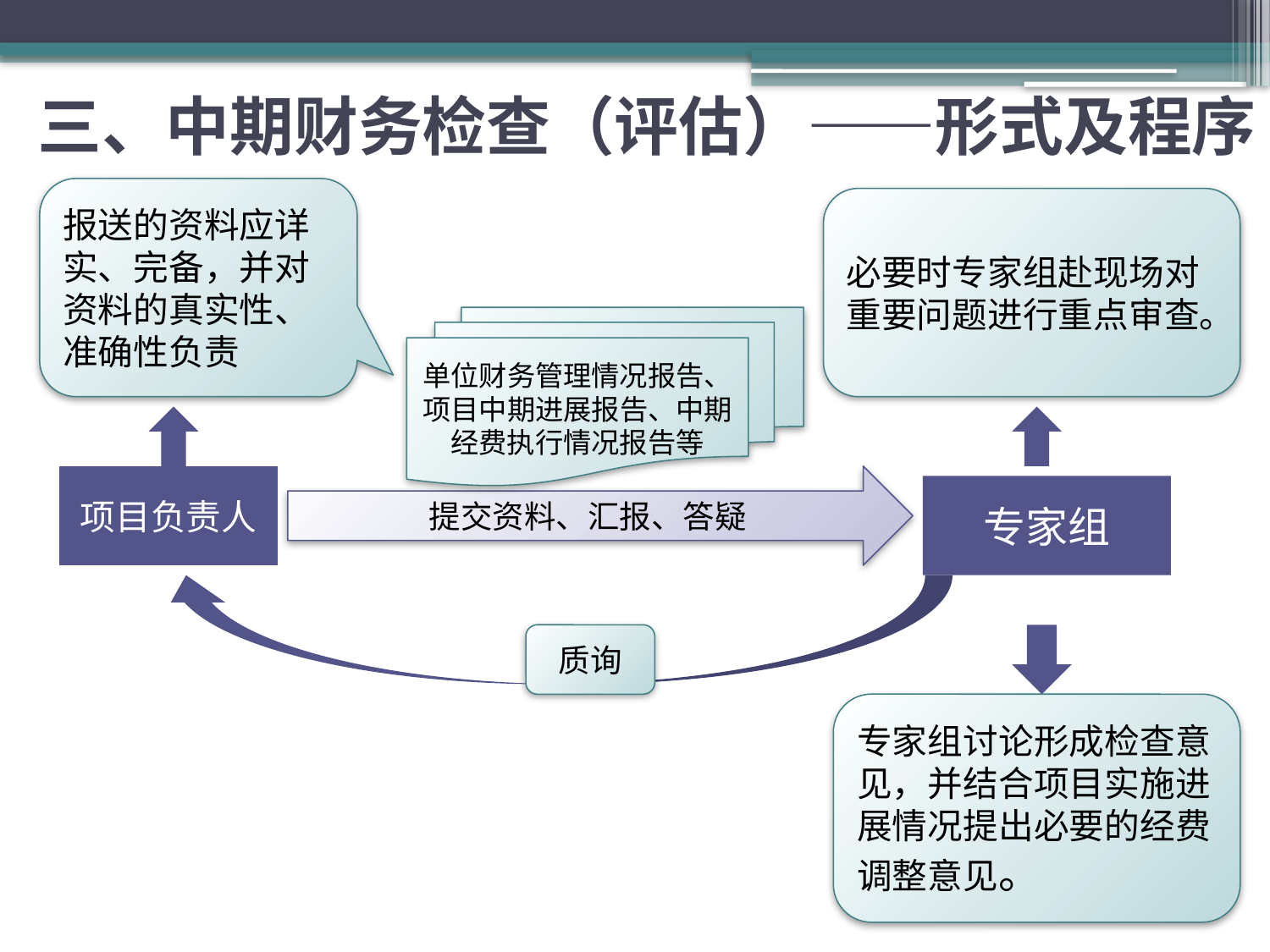

# 三、中期财务检查（评估）——形式及程序
报送的资料应详实、完备，并对资料的真实性、准确性负责
必要时专家组赴现场对重要问题进行重点审查。
单位财务管理情况报告、项目中期进展报告、中期经费执行情况报告等

项目负责人
提交资料、汇报、答疑
专家组

质询

专家组讨论形成检查意见，并结合项目实施进展情况提出必要的经费调整意见。